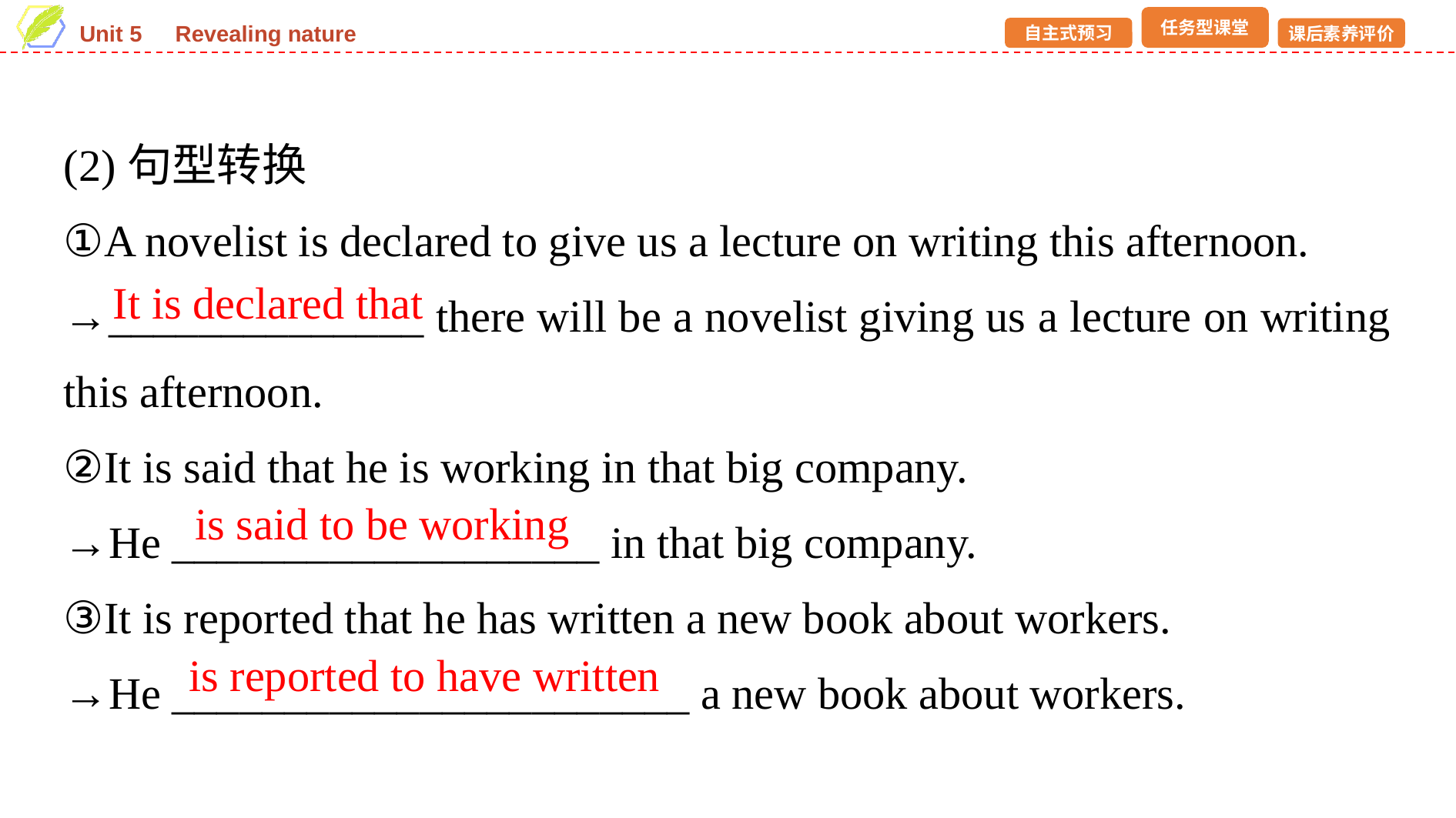

(2)句型转换
①A novelist is declared to give us a lecture on writing this afternoon.
→______________ there will be a novelist giving us a lecture on writing this afternoon.
②It is said that he is working in that big company.
→He ___________________ in that big company.
③It is reported that he has written a new book about workers.
→He _______________________ a new book about workers.
It is declared that
is said to be working
 is reported to have written